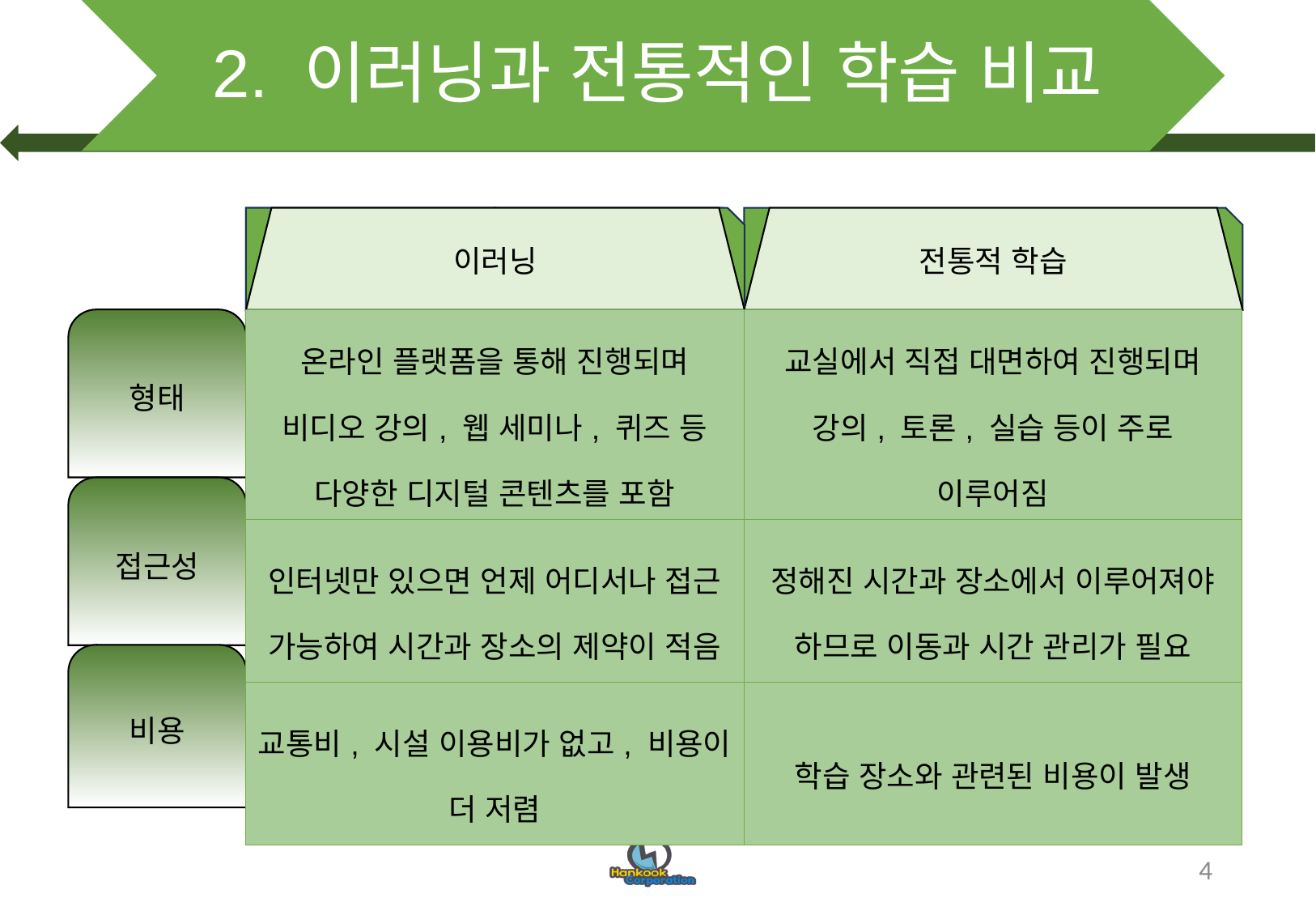

# 2. 이러닝과 전통적인 학습 비교

이러닝

전통적 학습

슈퍼컴퓨터
형태
| 온라인 플랫폼을 통해 진행되며 비디오 강의, 웹 세미나, 퀴즈 등 다양한 디지털 콘텐츠를 포함 | 교실에서 직접 대면하여 진행되며 강의, 토론, 실습 등이 주로 이루어짐 |
| --- | --- |
| 인터넷만 있으면 언제 어디서나 접근 가능하여 시간과 장소의 제약이 적음 | 정해진 시간과 장소에서 이루어져야 하므로 이동과 시간 관리가 필요 |
| 교통비, 시설 이용비가 없고, 비용이 더 저렴 | 학습 장소와 관련된 비용이 발생 |
접근성
비용
4